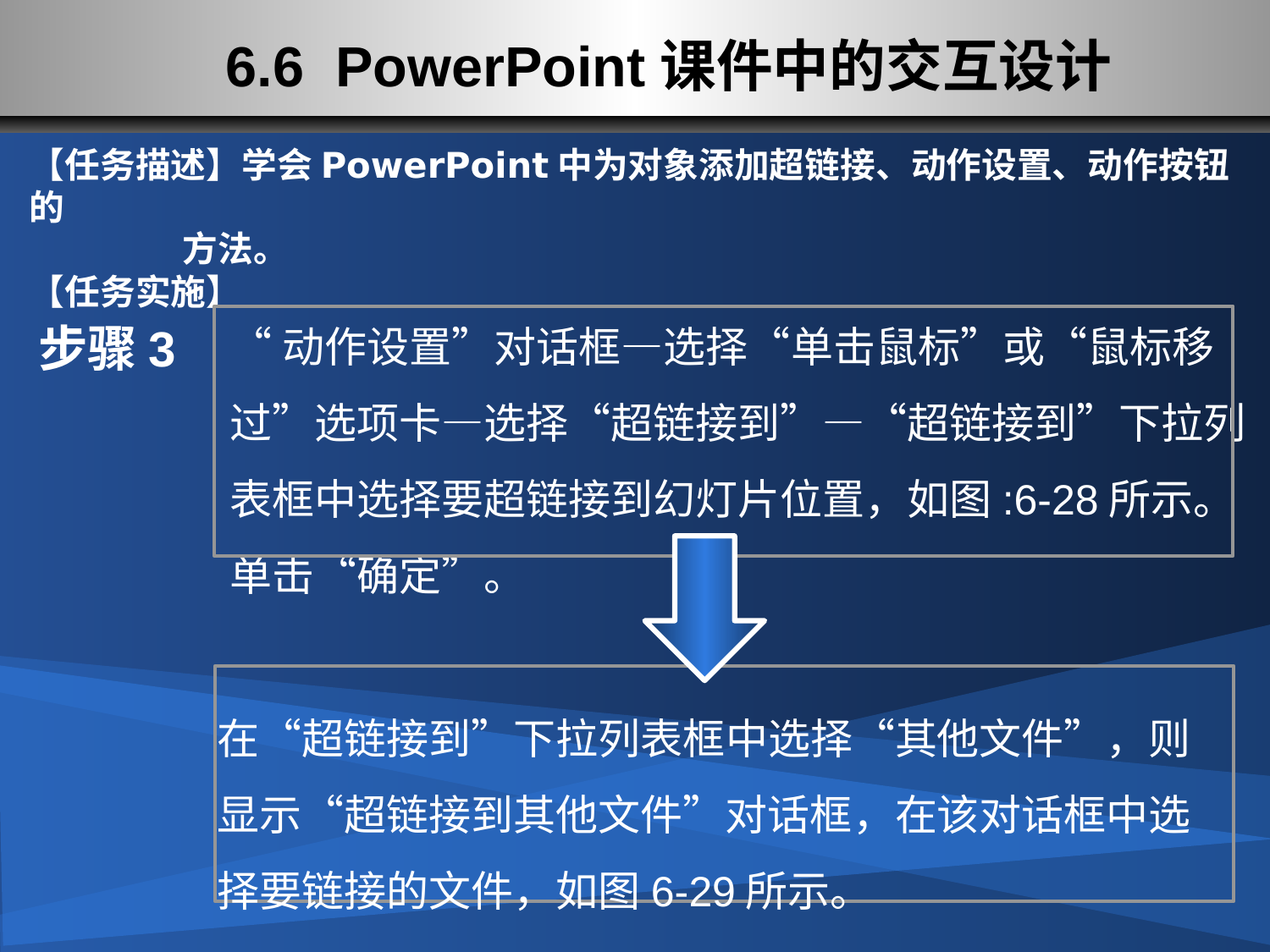

6.6  PowerPoint课件中的交互设计
【任务描述】学会PowerPoint中为对象添加超链接、动作设置、动作按钮的
                  方法。
【任务实施】
“动作设置”对话框—选择“单击鼠标”或“鼠标移过”选项卡—选择“超链接到”—“超链接到”下拉列表框中选择要超链接到幻灯片位置，如图:6-28所示。单击“确定”。
步骤3

在“超链接到”下拉列表框中选择“其他文件”，则显示“超链接到其他文件”对话框，在该对话框中选择要链接的文件，如图6-29所示。